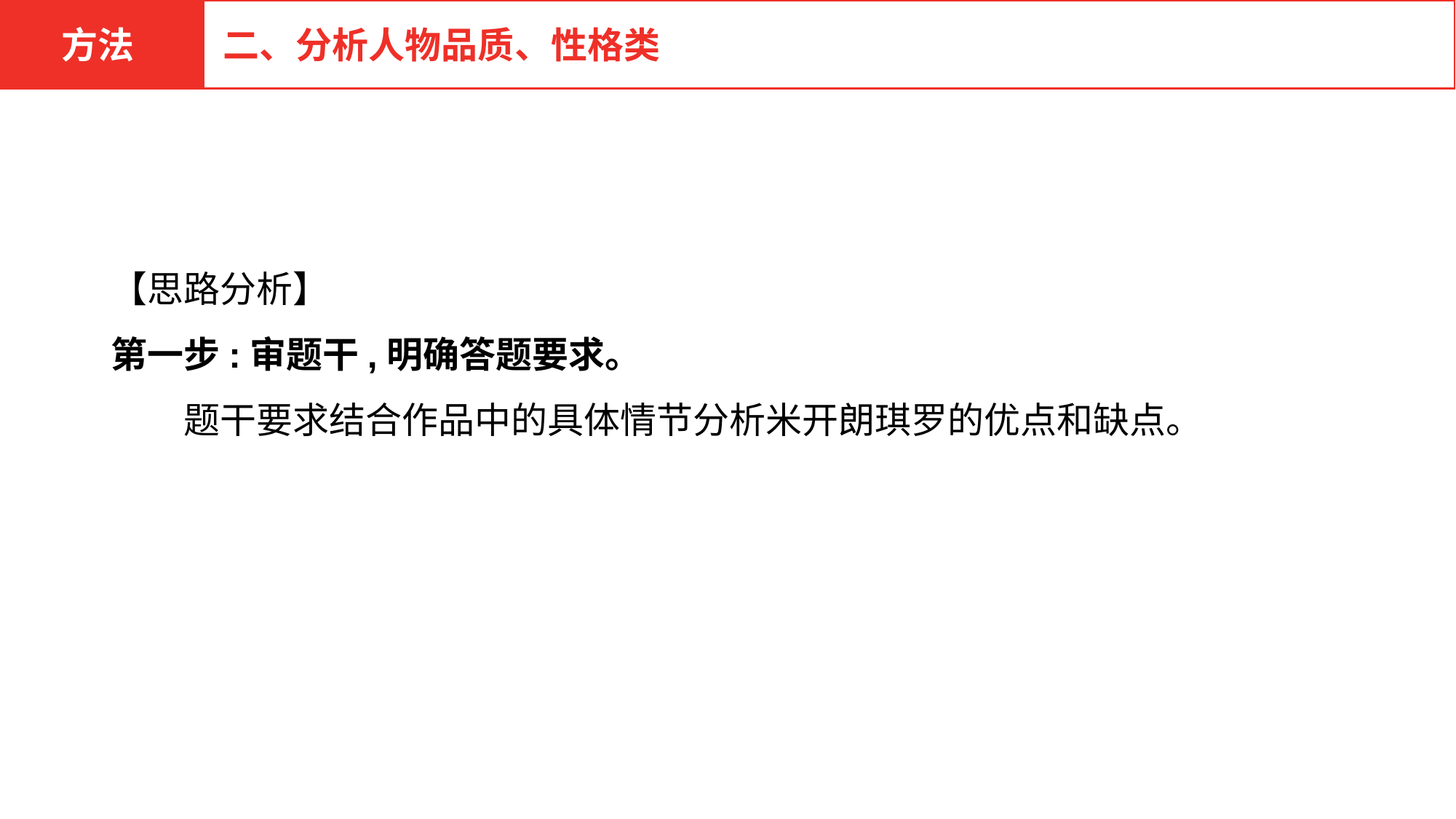

方法
二、分析人物品质、性格类
【思路分析】
第一步:审题干,明确答题要求。
　　题干要求结合作品中的具体情节分析米开朗琪罗的优点和缺点。